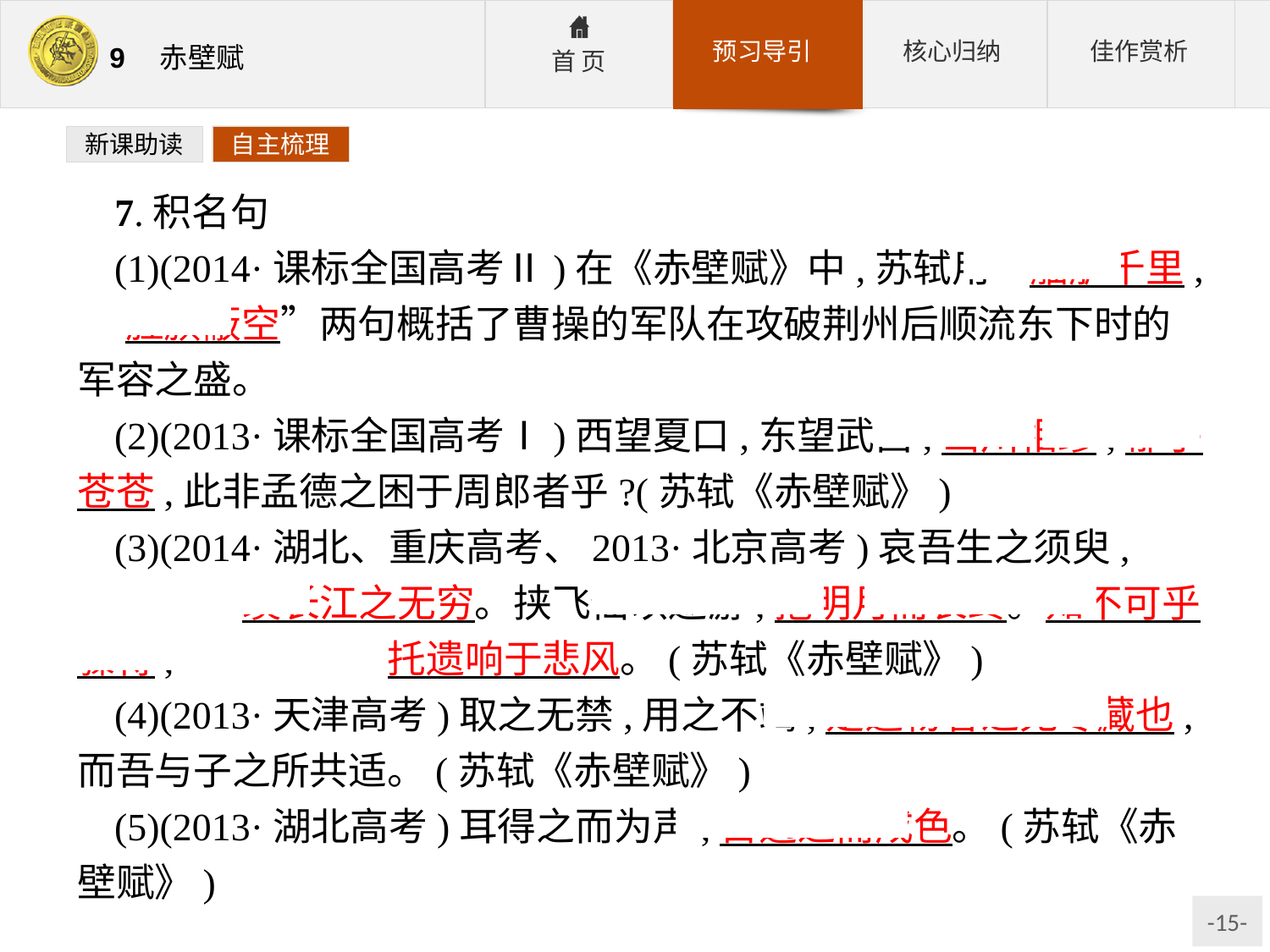

新课助读
自主梳理
7.积名句
(1)(2014·课标全国高考Ⅱ)在《赤壁赋》中,苏轼用“舳舻千里,     旌旗蔽空”两句概括了曹操的军队在攻破荆州后顺流东下时的军容之盛。
(2)(2013·课标全国高考Ⅰ)西望夏口,东望武昌,山川相缪,郁乎苍苍,此非孟德之困于周郎者乎?(苏轼《赤壁赋》)
(3)(2014·湖北、重庆高考、2013·北京高考)哀吾生之须臾,                        羡长江之无穷。挟飞仙以遨游,抱明月而长终。知不可乎骤得,                     托遗响于悲风。(苏轼《赤壁赋》)
(4)(2013·天津高考)取之无禁,用之不竭,是造物者之无尽藏也,而吾与子之所共适。(苏轼《赤壁赋》)
(5)(2013·湖北高考)耳得之而为声,目遇之而成色。(苏轼《赤壁赋》)